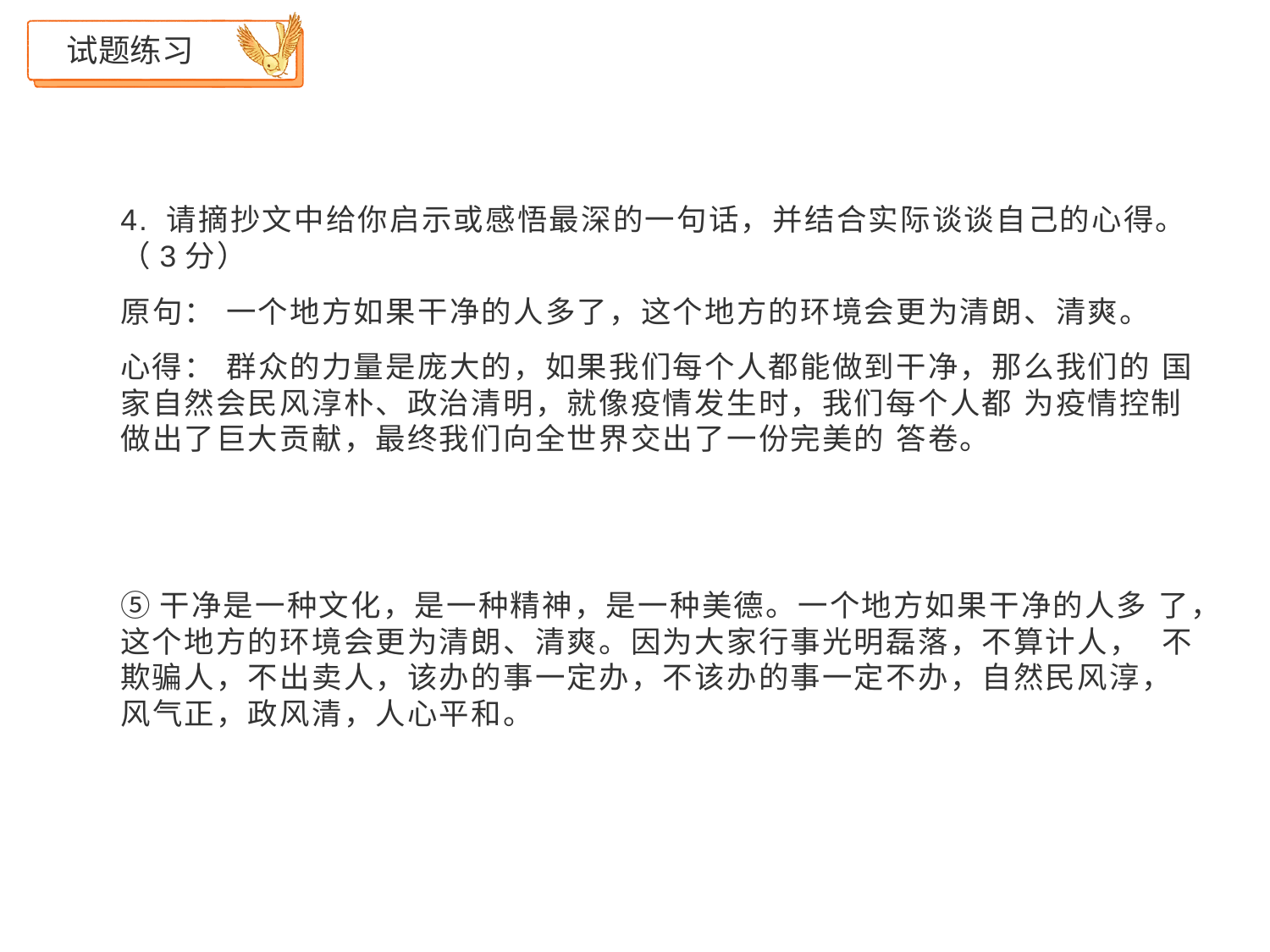

# 试题练习
4. 请摘抄文中给你启示或感悟最深的一句话，并结合实际谈谈自己的心得。（3分）
原句： 一个地方如果干净的人多了，这个地方的环境会更为清朗、清爽。
心得： 群众的力量是庞大的，如果我们每个人都能做到干净，那么我们的 国家自然会民风淳朴、政治清明，就像疫情发生时，我们每个人都 为疫情控制做出了巨大贡献，最终我们向全世界交出了一份完美的 答卷。

⑤干净是一种文化，是一种精神，是一种美德。一个地方如果干净的人多 了，这个地方的环境会更为清朗、清爽。因为大家行事光明磊落，不算计人，  不欺骗人，不出卖人，该办的事一定办，不该办的事一定不办，自然民风淳， 风气正，政风清，人心平和。